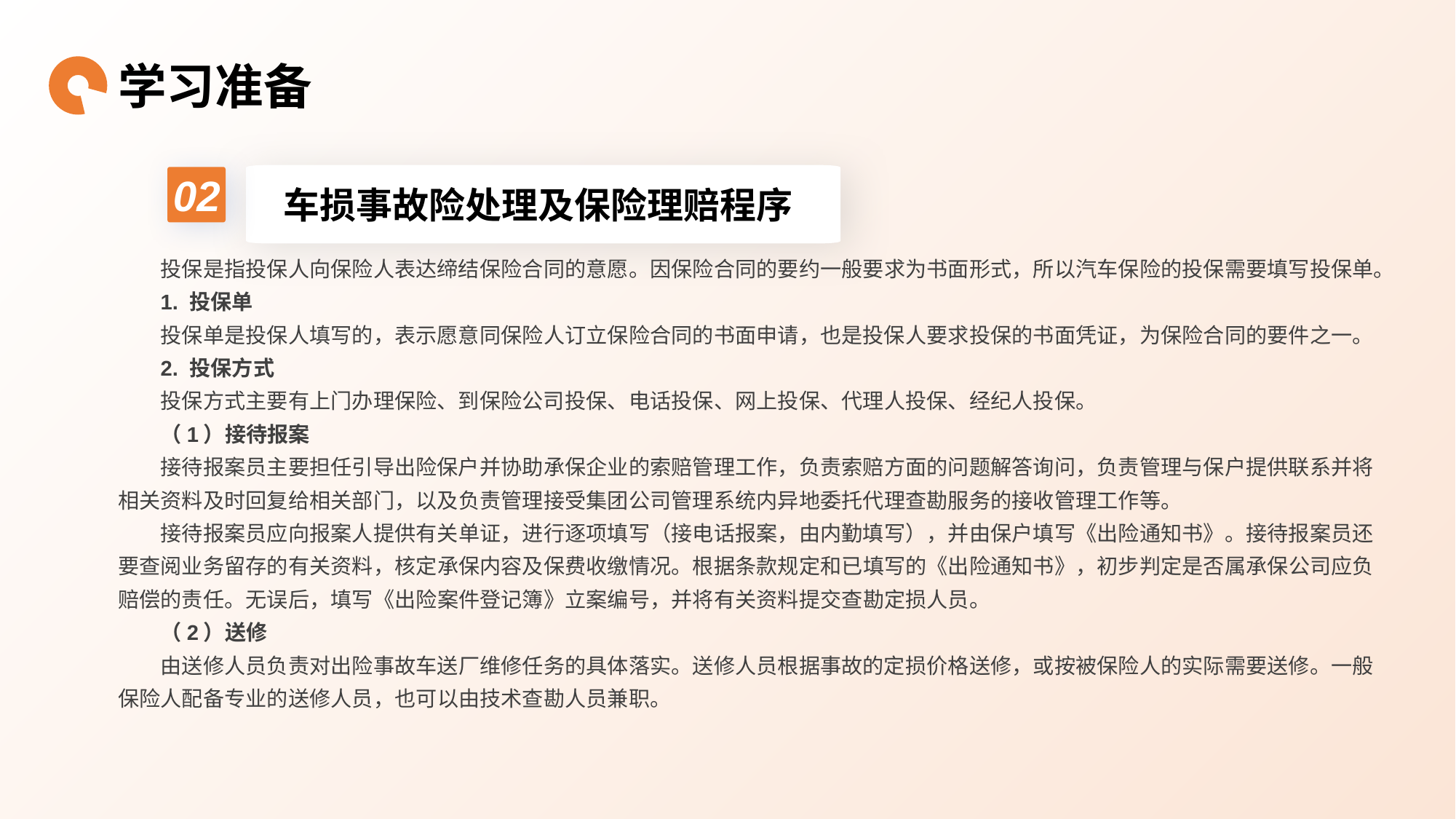

学习准备

02

车损事故险处理及保险理赔程序
投保是指投保人向保险人表达缔结保险合同的意愿。因保险合同的要约一般要求为书面形式，所以汽车保险的投保需要填写投保单。
1. 投保单
投保单是投保人填写的，表示愿意同保险人订立保险合同的书面申请，也是投保人要求投保的书面凭证，为保险合同的要件之一。
2. 投保方式
投保方式主要有上门办理保险、到保险公司投保、电话投保、网上投保、代理人投保、经纪人投保。
（1）接待报案
接待报案员主要担任引导出险保户并协助承保企业的索赔管理工作，负责索赔方面的问题解答询问，负责管理与保户提供联系并将相关资料及时回复给相关部门，以及负责管理接受集团公司管理系统内异地委托代理查勘服务的接收管理工作等。
接待报案员应向报案人提供有关单证，进行逐项填写（接电话报案，由内勤填写），并由保户填写《出险通知书》。接待报案员还要查阅业务留存的有关资料，核定承保内容及保费收缴情况。根据条款规定和已填写的《出险通知书》，初步判定是否属承保公司应负赔偿的责任。无误后，填写《出险案件登记簿》立案编号，并将有关资料提交查勘定损人员。
（2）送修
由送修人员负责对出险事故车送厂维修任务的具体落实。送修人员根据事故的定损价格送修，或按被保险人的实际需要送修。一般保险人配备专业的送修人员，也可以由技术查勘人员兼职。